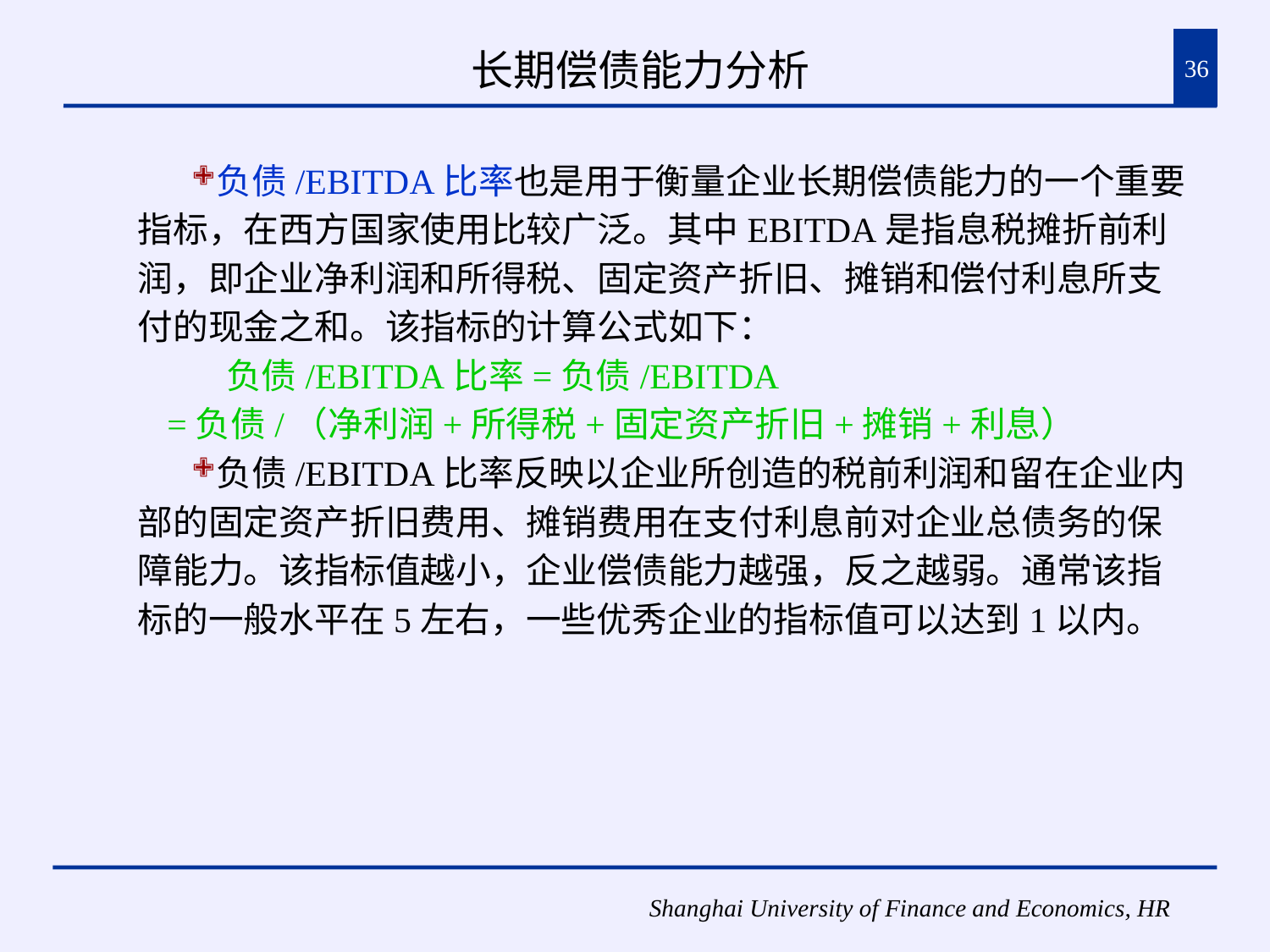

# 长期偿债能力分析
36
负债/EBITDA比率也是用于衡量企业长期偿债能力的一个重要指标，在西方国家使用比较广泛。其中EBITDA是指息税摊折前利润，即企业净利润和所得税、固定资产折旧、摊销和偿付利息所支付的现金之和。该指标的计算公式如下：
           负债/EBITDA比率=负债/EBITDA
    =负债/（净利润+所得税+固定资产折旧+摊销+利息）
负债/EBITDA比率反映以企业所创造的税前利润和留在企业内部的固定资产折旧费用、摊销费用在支付利息前对企业总债务的保障能力。该指标值越小，企业偿债能力越强，反之越弱。通常该指标的一般水平在5左右，一些优秀企业的指标值可以达到1以内。